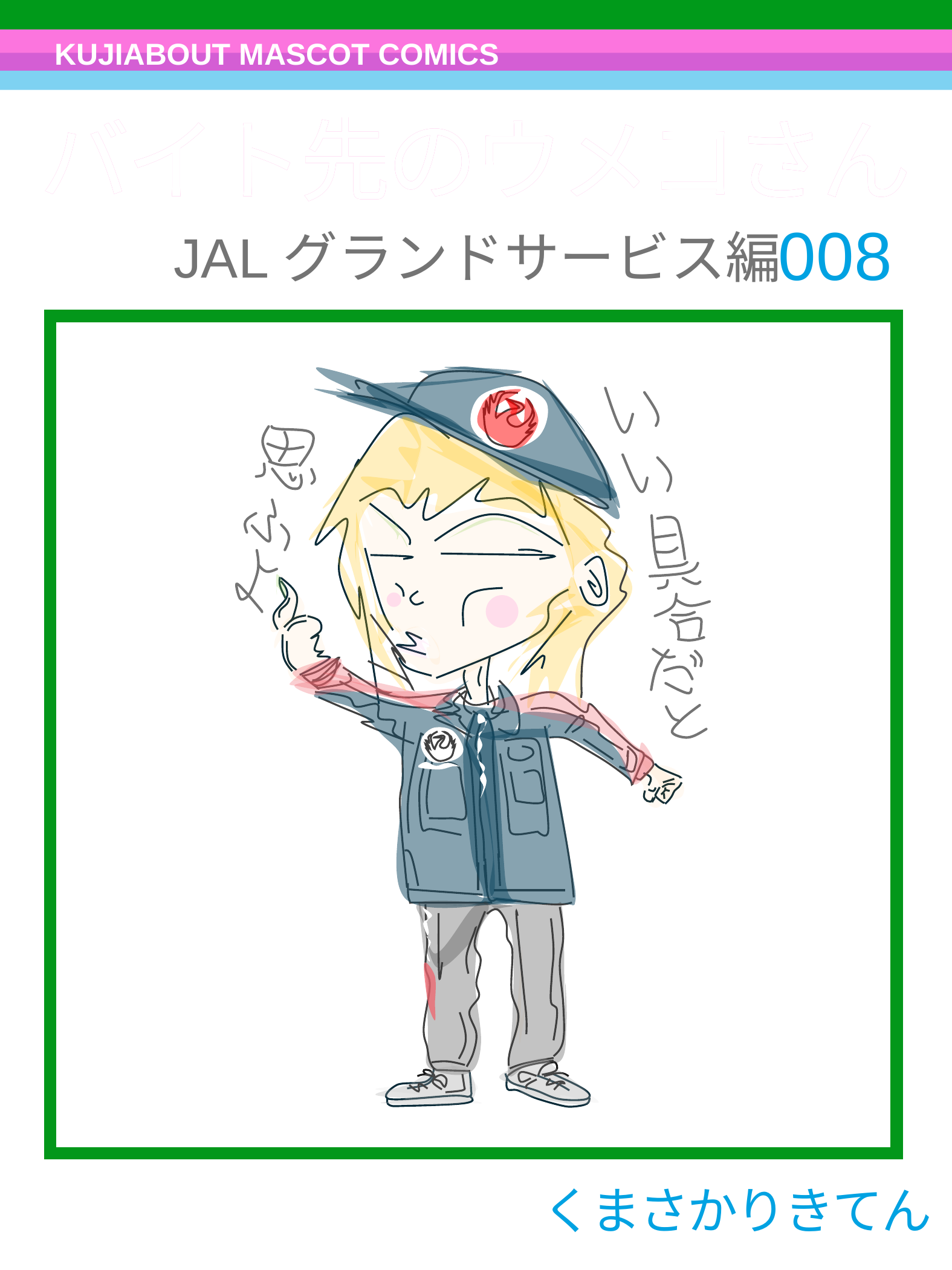

KUJIABOUT MASCOT COMICS

バイト先のウメコさん
バイト先のウメコさん
008
JALグランドサービス編

くまさかりきてん